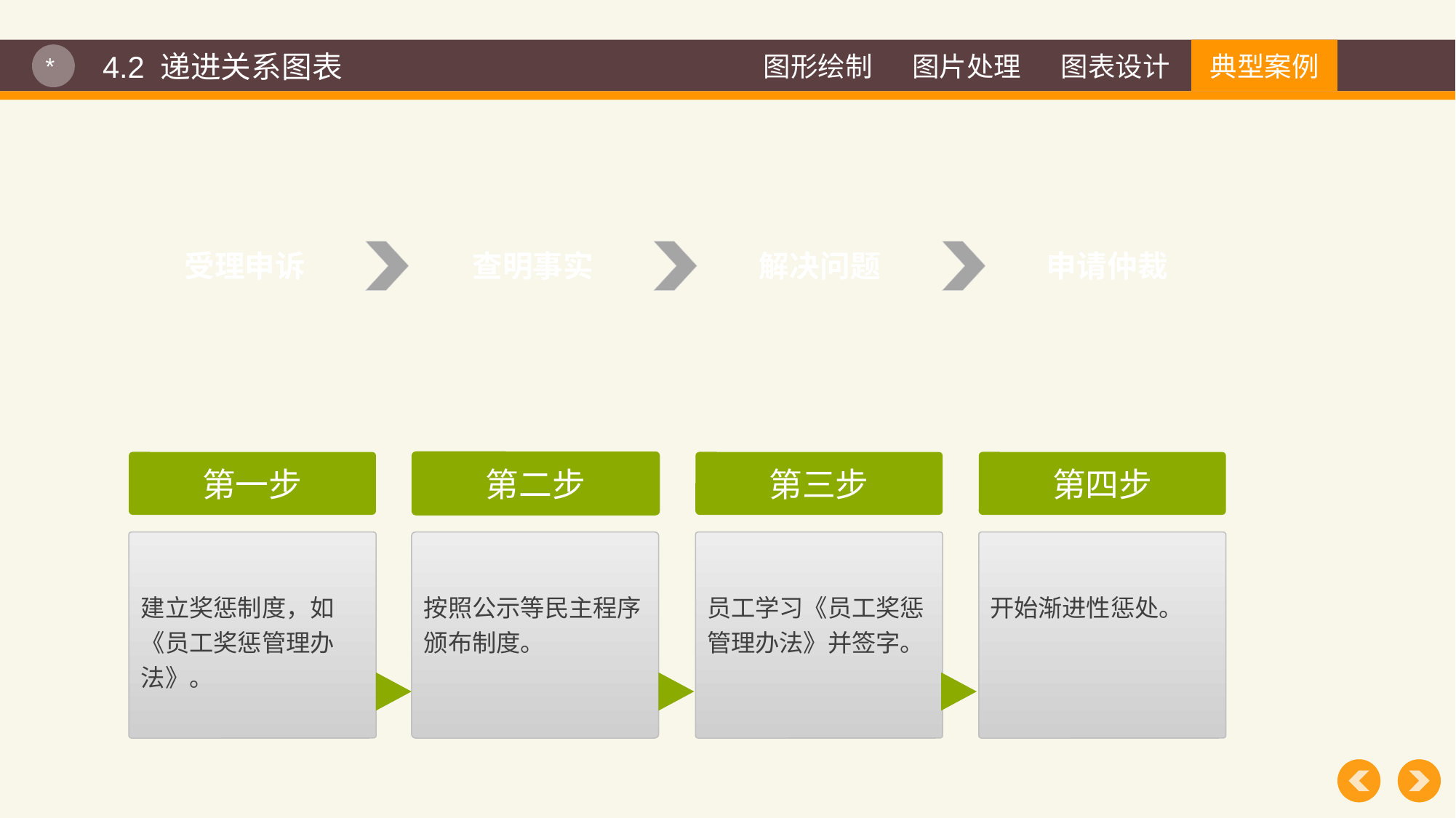

图形绘制
图片处理
图表设计
典型案例
典型案例
4.2 递进关系图表

*

受理申诉
查明事实
解决问题
申请仲裁

第一步
第二步
第三步
第四步

建立奖惩制度，如《员工奖惩管理办法》。
按照公示等民主程序颁布制度。
员工学习《员工奖惩管理办法》并签字。
开始渐进性惩处。